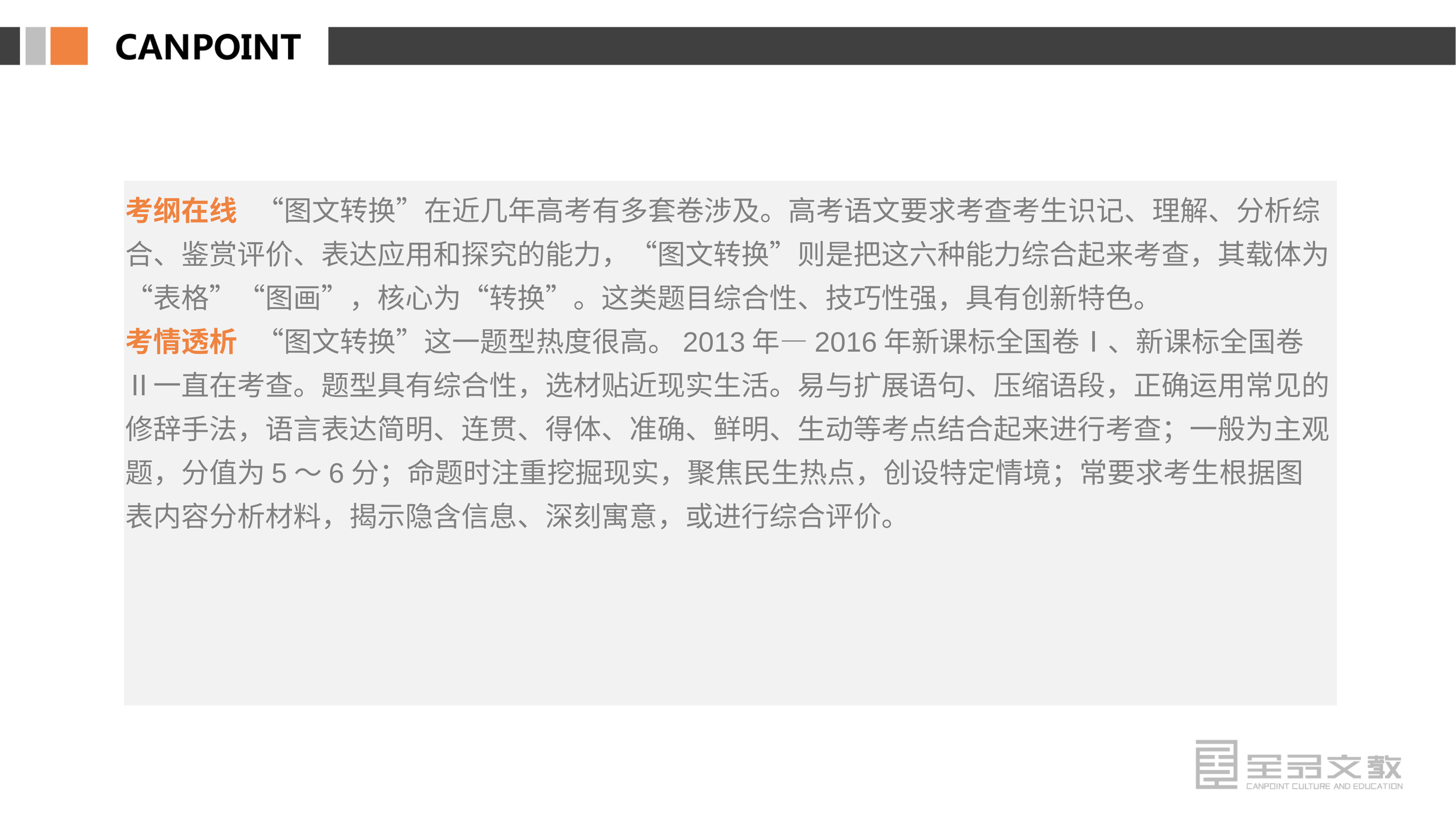

考纲在线   “图文转换”在近几年高考有多套卷涉及。高考语文要求考查考生识记、理解、分析综合、鉴赏评价、表达应用和探究的能力，“图文转换”则是把这六种能力综合起来考查，其载体为“表格”“图画”，核心为“转换”。这类题目综合性、技巧性强，具有创新特色。
考情透析   “图文转换”这一题型热度很高。2013年—2016年新课标全国卷Ⅰ、新课标全国卷Ⅱ一直在考查。题型具有综合性，选材贴近现实生活。易与扩展语句、压缩语段，正确运用常见的修辞手法，语言表达简明、连贯、得体、准确、鲜明、生动等考点结合起来进行考查；一般为主观题，分值为5～6分；命题时注重挖掘现实，聚焦民生热点，创设特定情境；常要求考生根据图表内容分析材料，揭示隐含信息、深刻寓意，或进行综合评价。